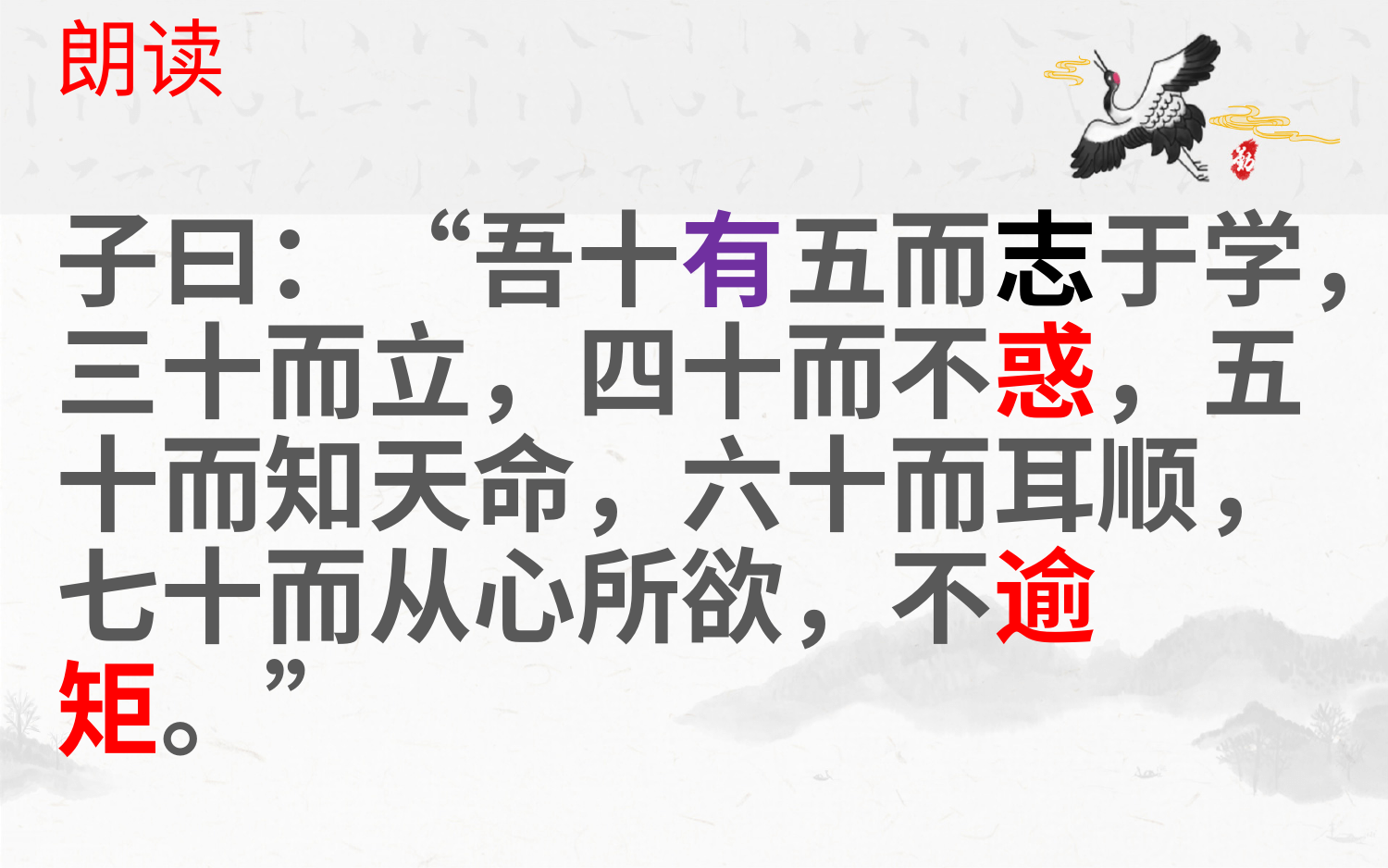

# 朗读
子曰：“吾十有五而志于学，三十而立，四十而不惑，五十而知天命，六十而耳顺，七十而从心所欲，不逾矩。”